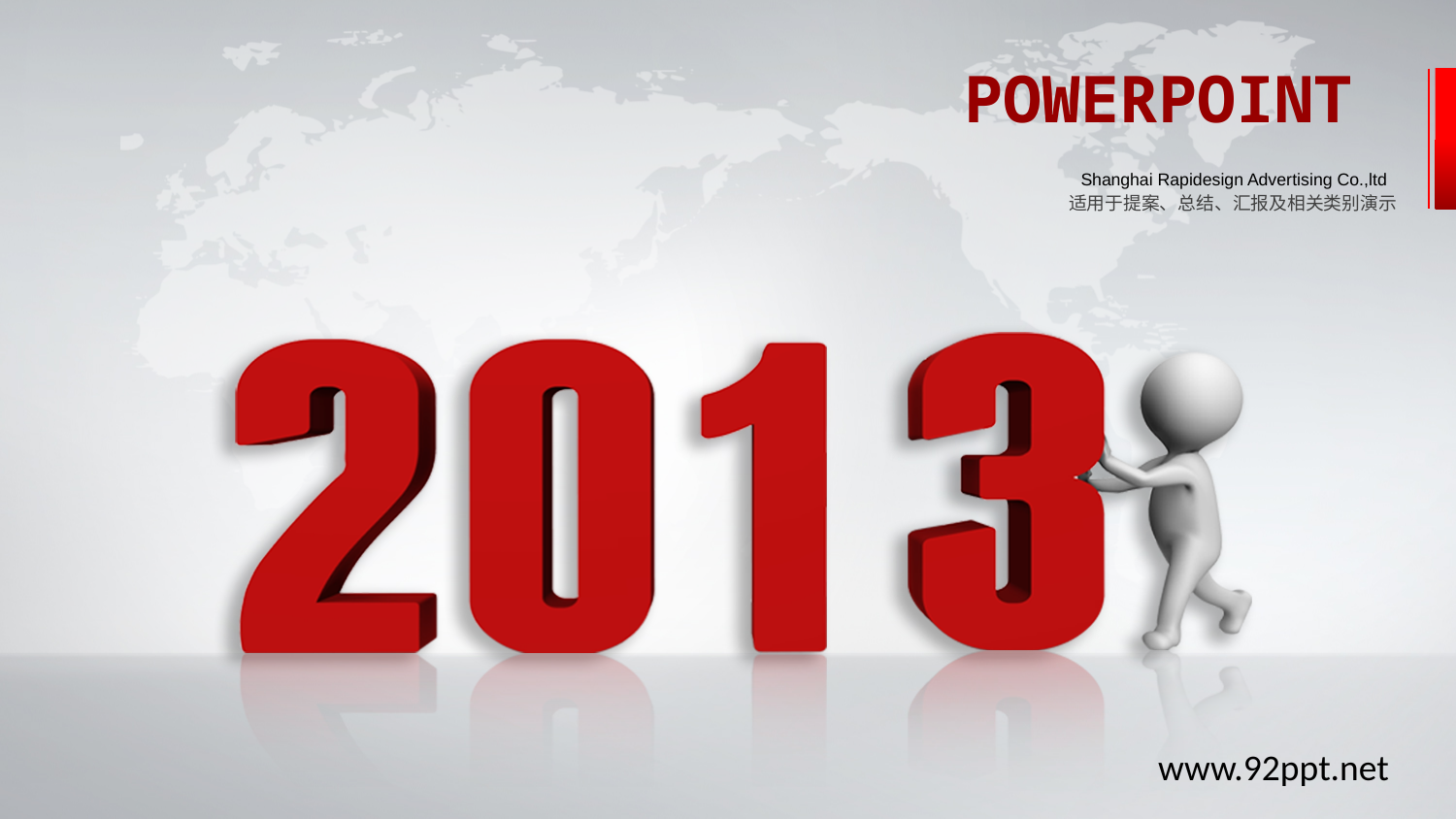

POWERPOINT
Shanghai Rapidesign Advertising Co.,ltd
适用于提案、总结、汇报及相关类别演示
www.92ppt.net